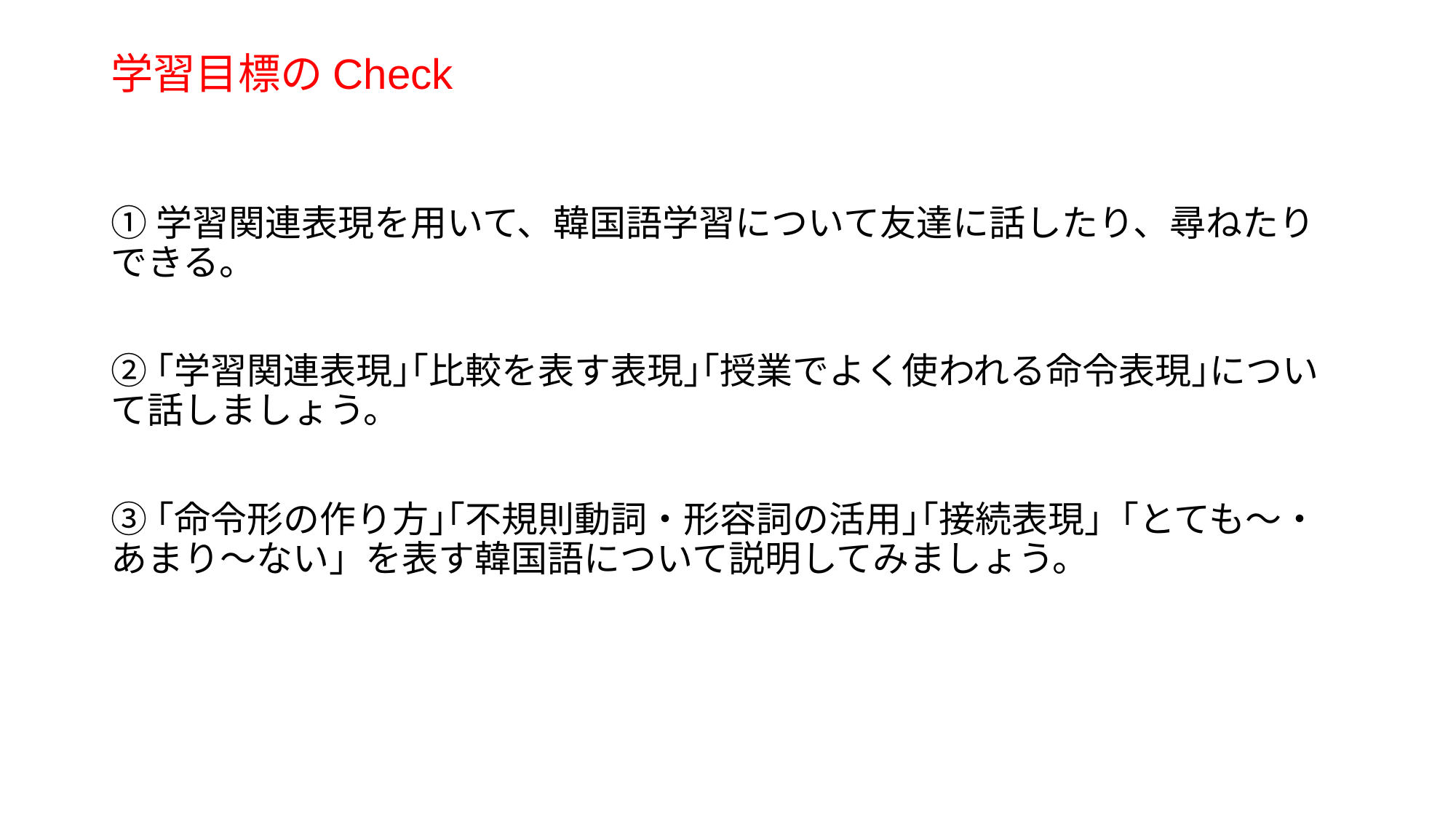

# 学習目標のCheck

①学習関連表現を用いて、韓国語学習について友達に話したり、尋ねたりできる。

②｢学習関連表現｣｢比較を表す表現｣｢授業でよく使われる命令表現｣について話しましょう。

③｢命令形の作り方｣｢不規則動詞・形容詞の活用｣｢接続表現｣「とても～・あまり～ない」を表す韓国語について説明してみましょう。